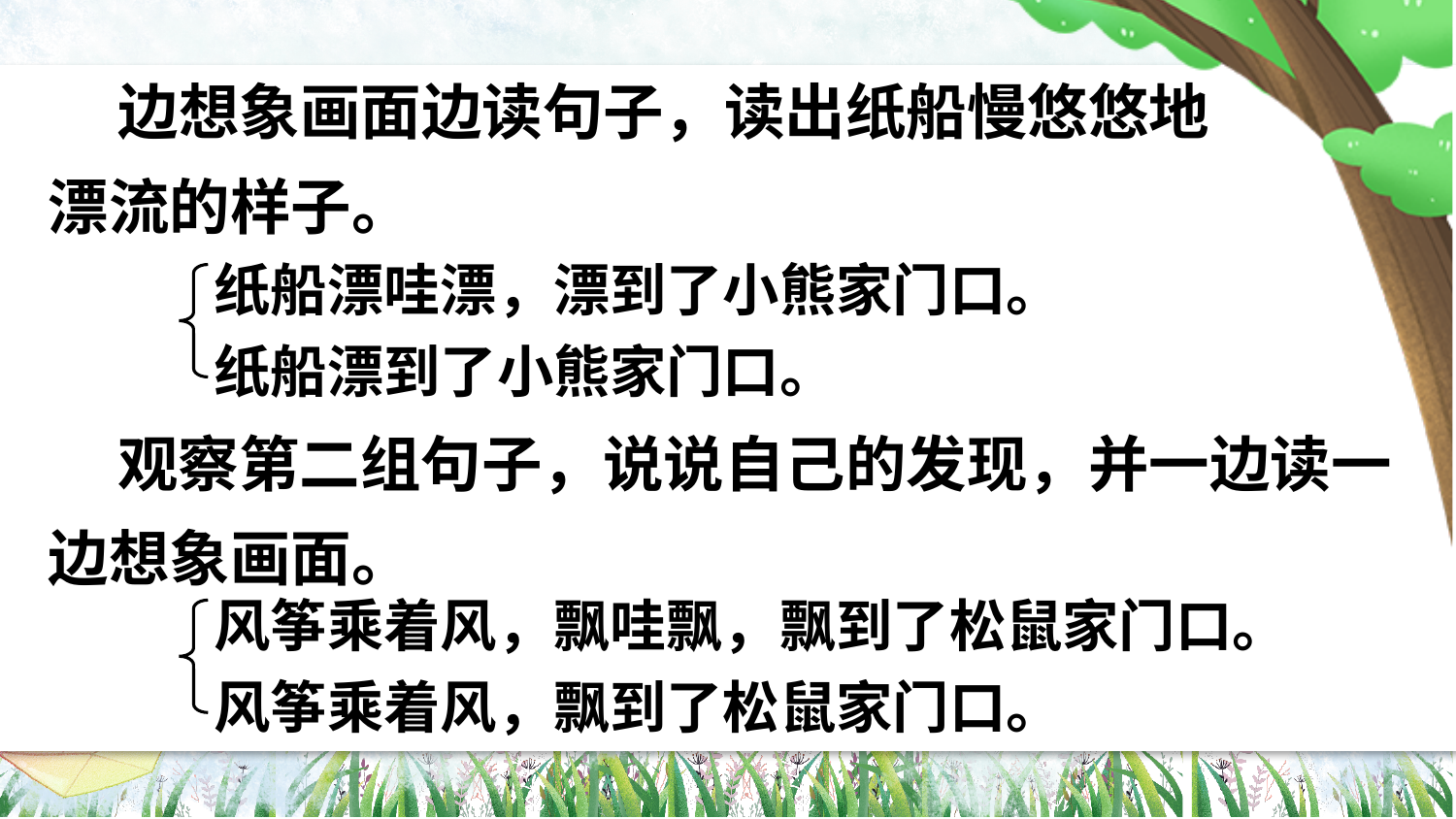

边想象画面边读句子，读出纸船慢悠悠地漂流的样子。
纸船漂哇漂，漂到了小熊家门口。
纸船漂到了小熊家门口。

    观察第二组句子，说说自己的发现，并一边读一边想象画面。
风筝乘着风，飘哇飘，飘到了松鼠家门口。
风筝乘着风，飘到了松鼠家门口。